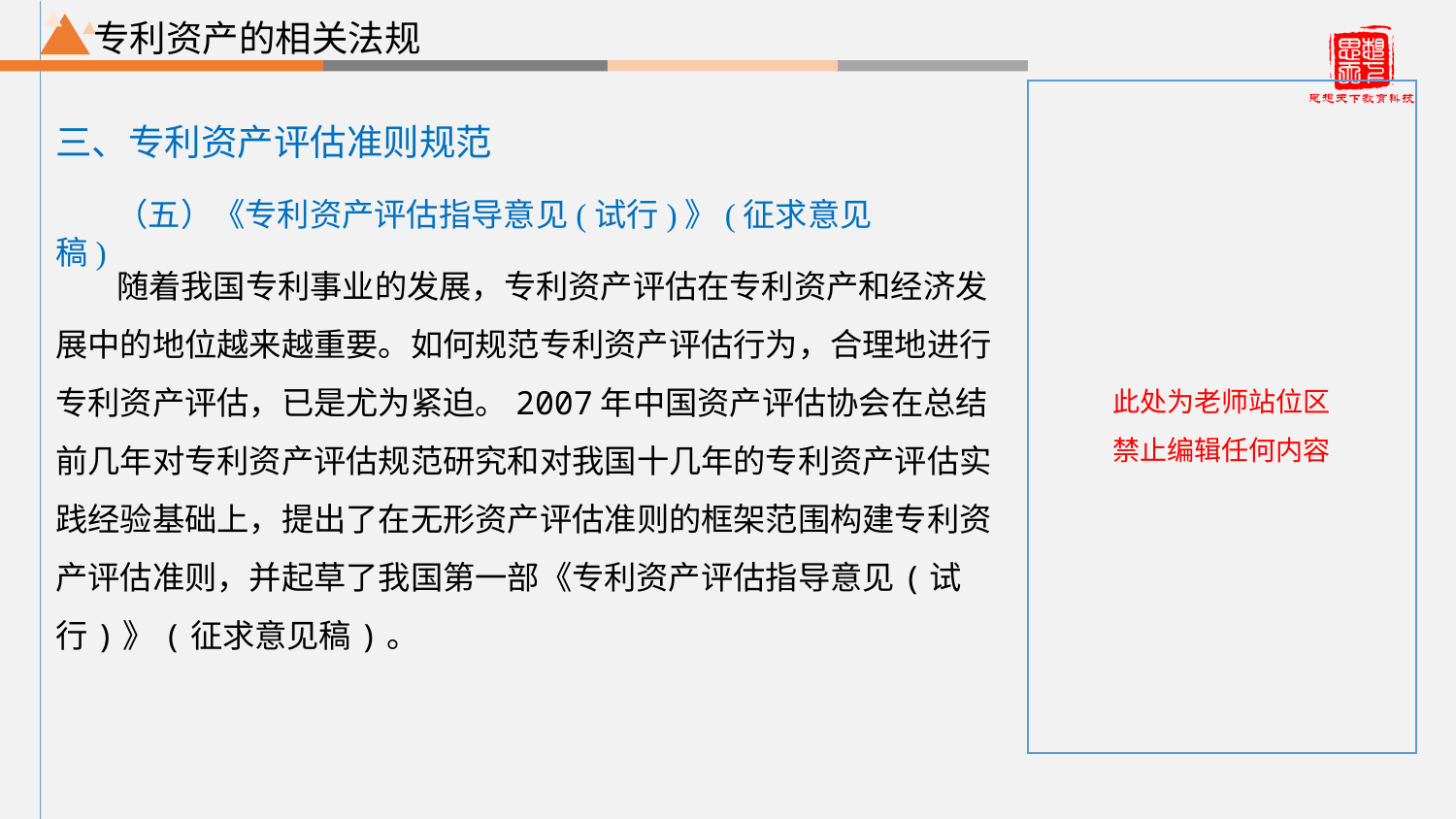

根据实际情况添加不同层级标题
# 专利资产的相关法规
三、专利资产评估准则规范
（五）《专利资产评估指导意见(试行)》(征求意见稿)
随着我国专利事业的发展，专利资产评估在专利资产和经济发展中的地位越来越重要。如何规范专利资产评估行为，合理地进行专利资产评估，已是尤为紧迫。2007年中国资产评估协会在总结前几年对专利资产评估规范研究和对我国十几年的专利资产评估实践经验基础上，提出了在无形资产评估准则的框架范围构建专利资产评估准则，并起草了我国第一部《专利资产评估指导意见(试行)》(征求意见稿)。
55